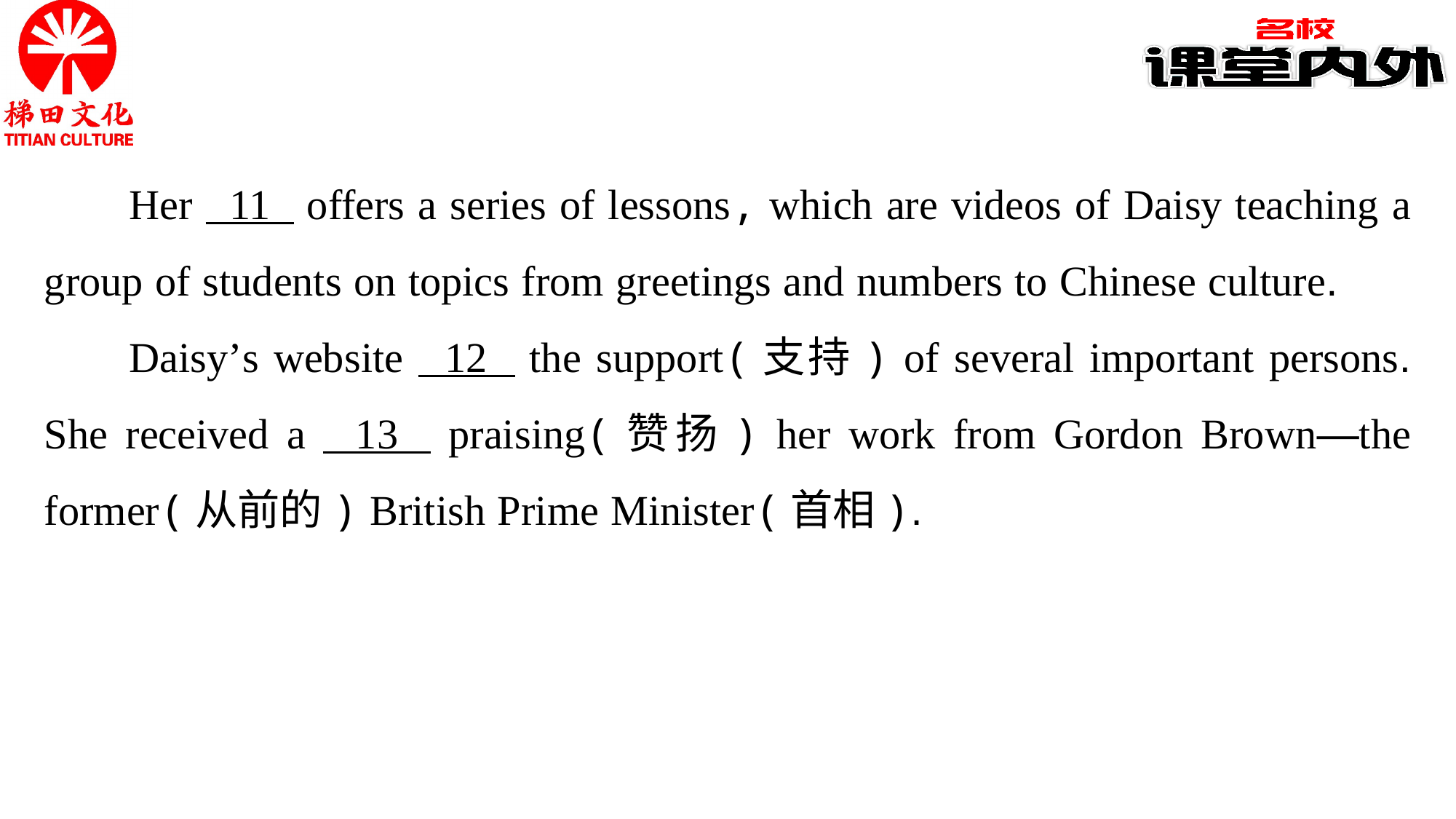

Her   11   offers a series of lessons, which are videos of Daisy teaching a group of students on topics from greetings and numbers to Chinese culture.
Daisy’s website   12   the support(支持) of several important persons. She received a   13   praising(赞扬) her work from Gordon Brown—the former(从前的) British Prime Minister(首相).